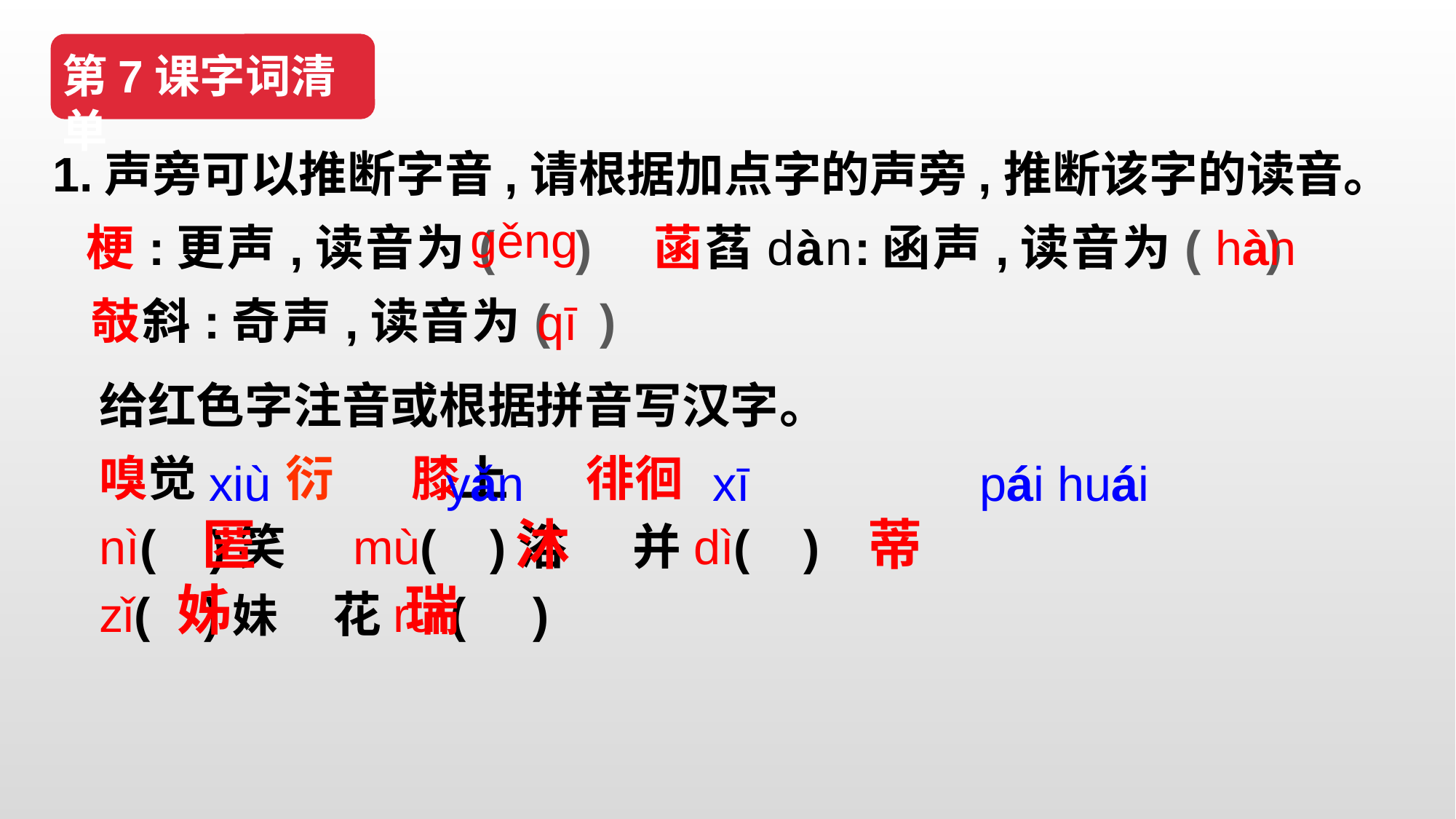

第7课字词清单
1.声旁可以推断字音,请根据加点字的声旁,推断该字的读音。
  梗:更声,读音为(     )   菡萏dàn:函声,读音为(    )
  攲斜:奇声,读音为(   )
gěng
hàn
qī
给红色字注音或根据拼音写汉字。
嗅觉        衍       膝上       徘徊
nì(    )笑     mù(    )浴      并dì(    )
zǐ(    )妹     花ruì(     )

xiù             yǎn              xī                 pái huái

   匿                     沐                        蒂
 姊              瑞